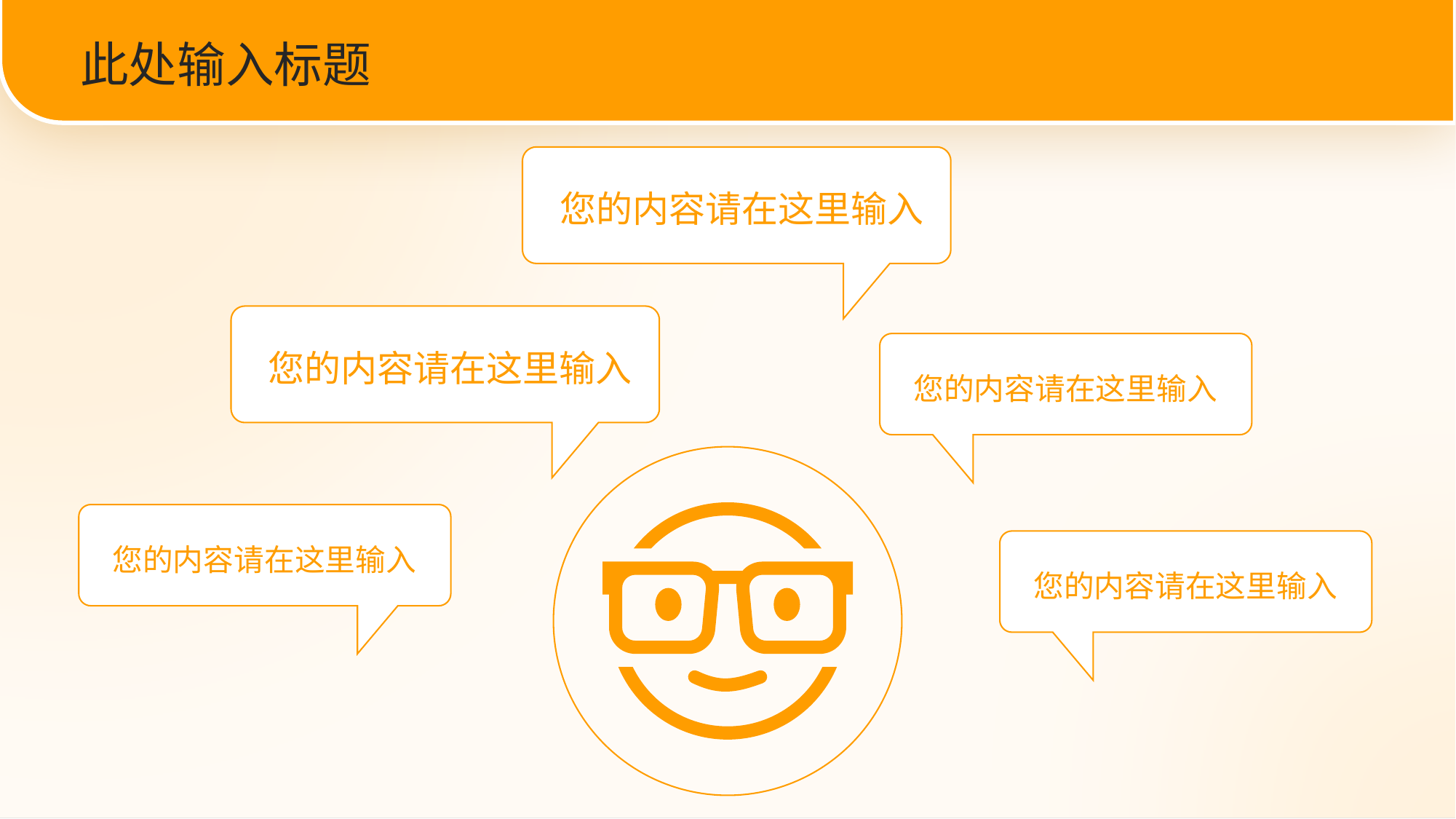

此处输入标题

您的内容请在这里输入

您的内容请在这里输入

您的内容请在这里输入

您的内容请在这里输入

您的内容请在这里输入